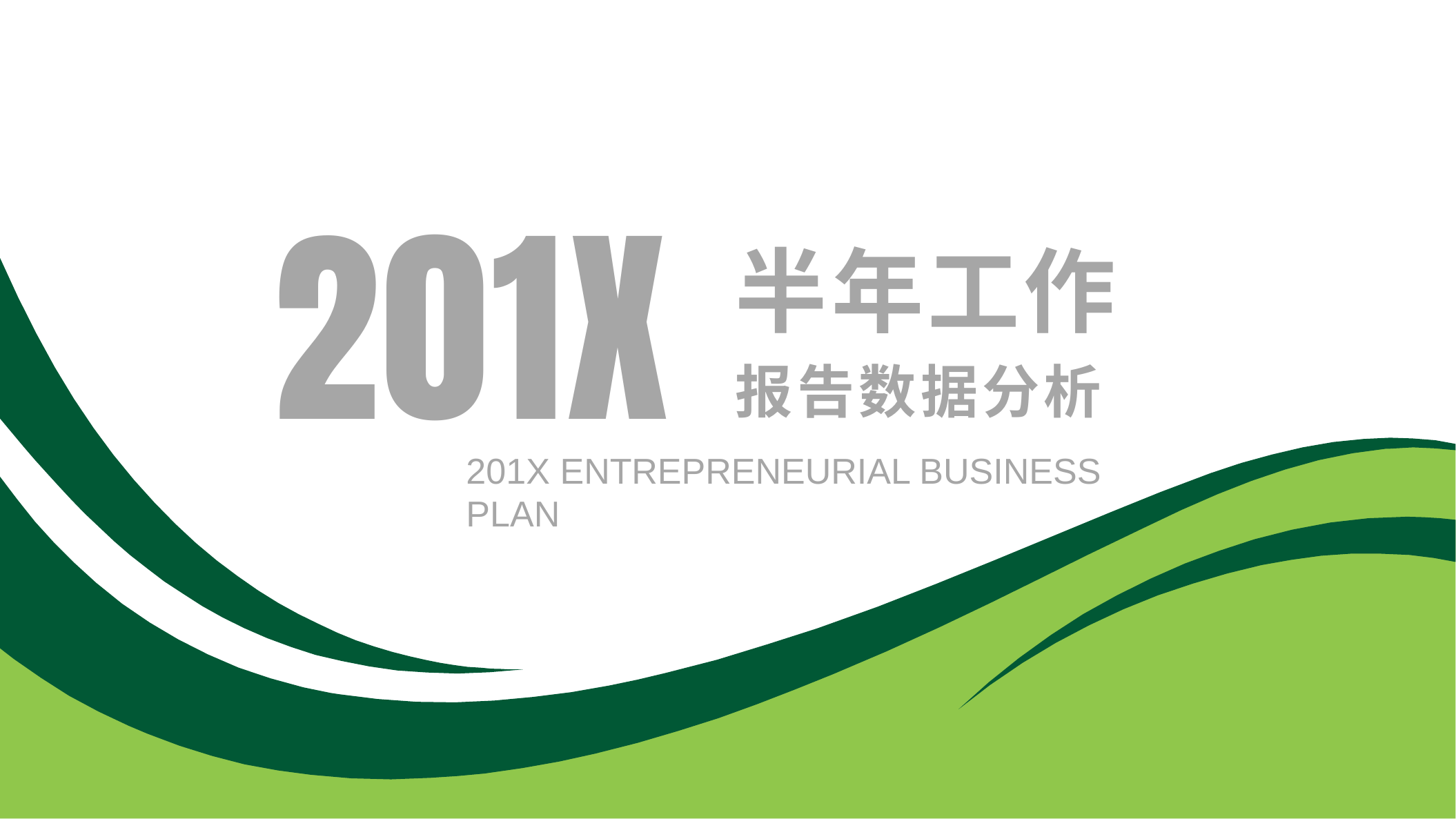

201X
半年工作
报告数据分析

201X Entrepreneurial business plan